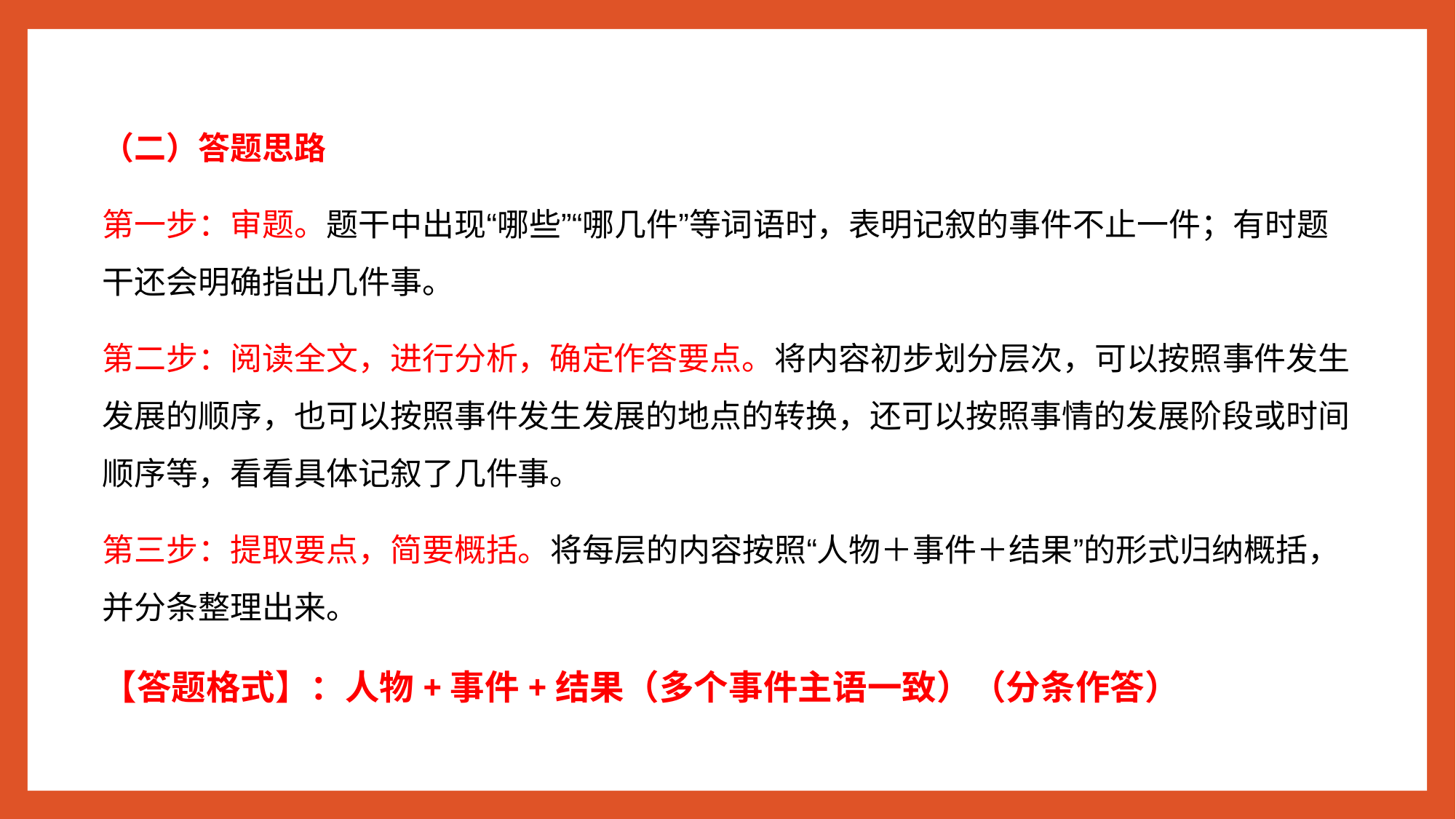

（二）答题思路
第一步：审题。题干中出现“哪些”“哪几件”等词语时，表明记叙的事件不止一件；有时题干还会明确指出几件事。
第二步：阅读全文，进行分析，确定作答要点。将内容初步划分层次，可以按照事件发生发展的顺序，也可以按照事件发生发展的地点的转换，还可以按照事情的发展阶段或时间顺序等，看看具体记叙了几件事。
第三步：提取要点，简要概括。将每层的内容按照“人物＋事件＋结果”的形式归纳概括，并分条整理出来。
【答题格式】：人物+事件+结果（多个事件主语一致）（分条作答）